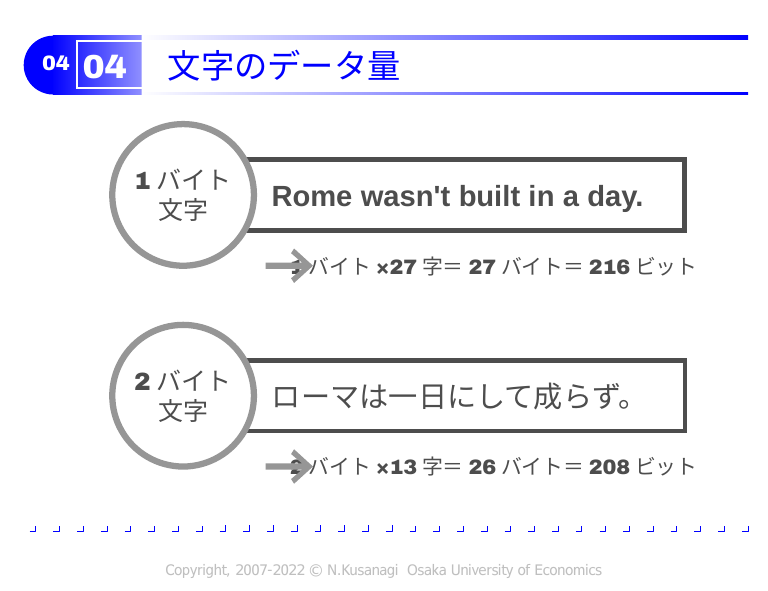

# 04   文字のデータ量
1バイト
文字
Rome wasn't built in a day.

1バイト×27字＝27バイト＝216ビット
2バイト
文字
ローマは一日にして成らず。

2バイト×13字＝26バイト＝208ビット